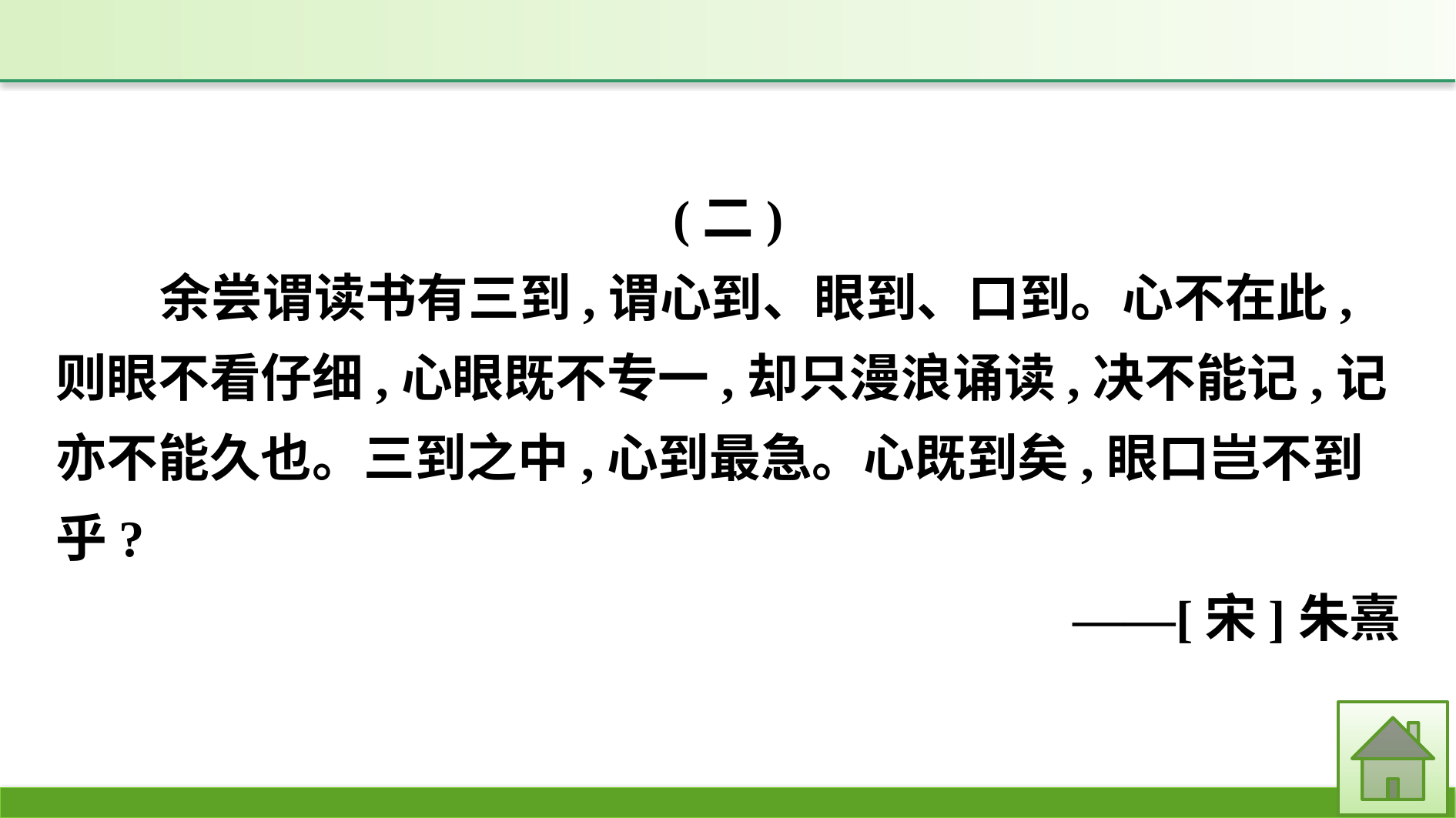

(二)
余尝谓读书有三到,谓心到、眼到、口到。心不在此,则眼不看仔细,心眼既不专一,却只漫浪诵读,决不能记,记亦不能久也。三到之中,心到最急。心既到矣,眼口岂不到乎?
——[宋]朱熹